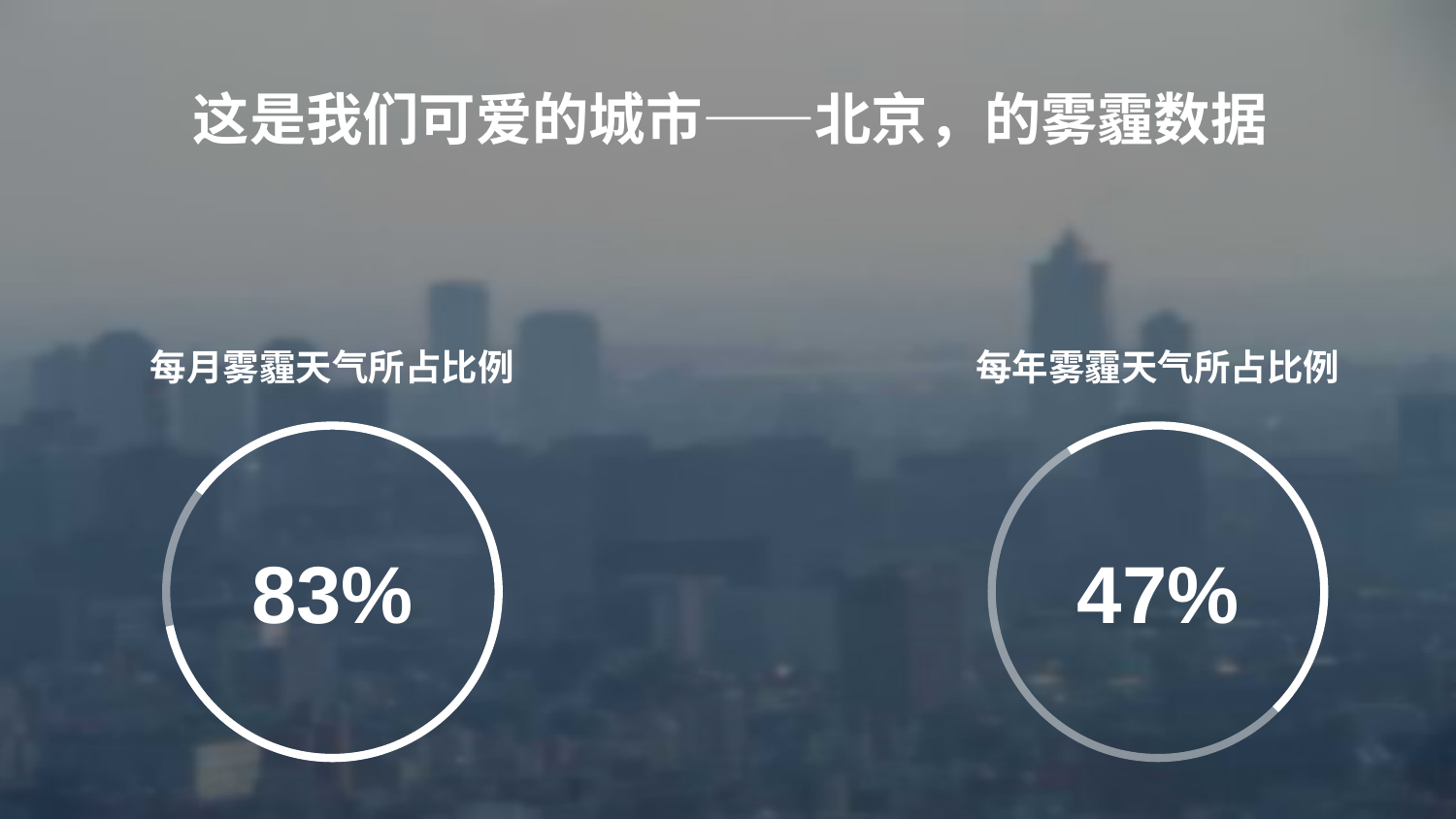

这是我们可爱的城市——北京，的雾霾数据
每月雾霾天气所占比例
每年雾霾天气所占比例

83%

47%